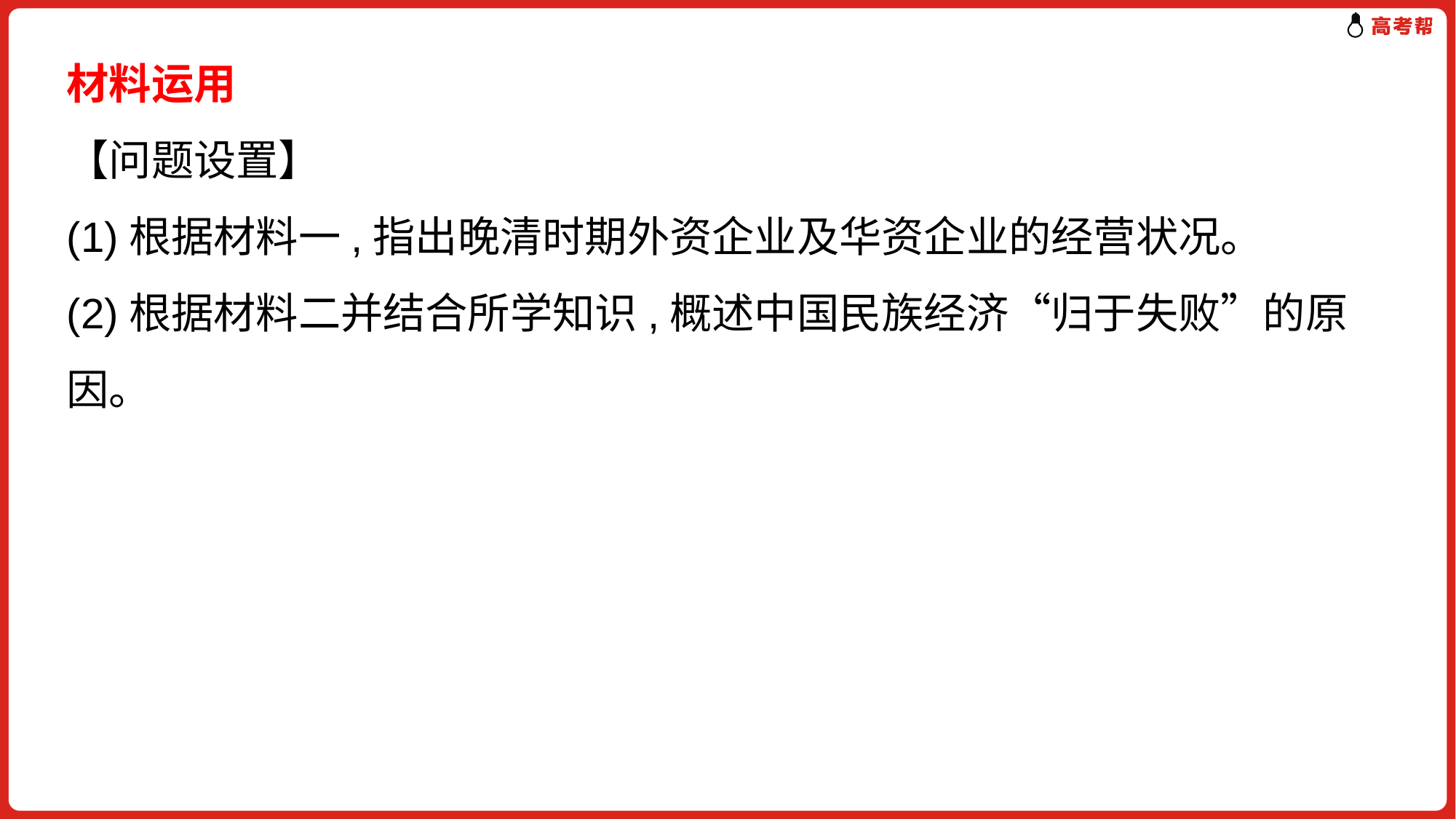

材料运用
【问题设置】
(1)根据材料一,指出晚清时期外资企业及华资企业的经营状况。
(2)根据材料二并结合所学知识,概述中国民族经济“归于失败”的原因。